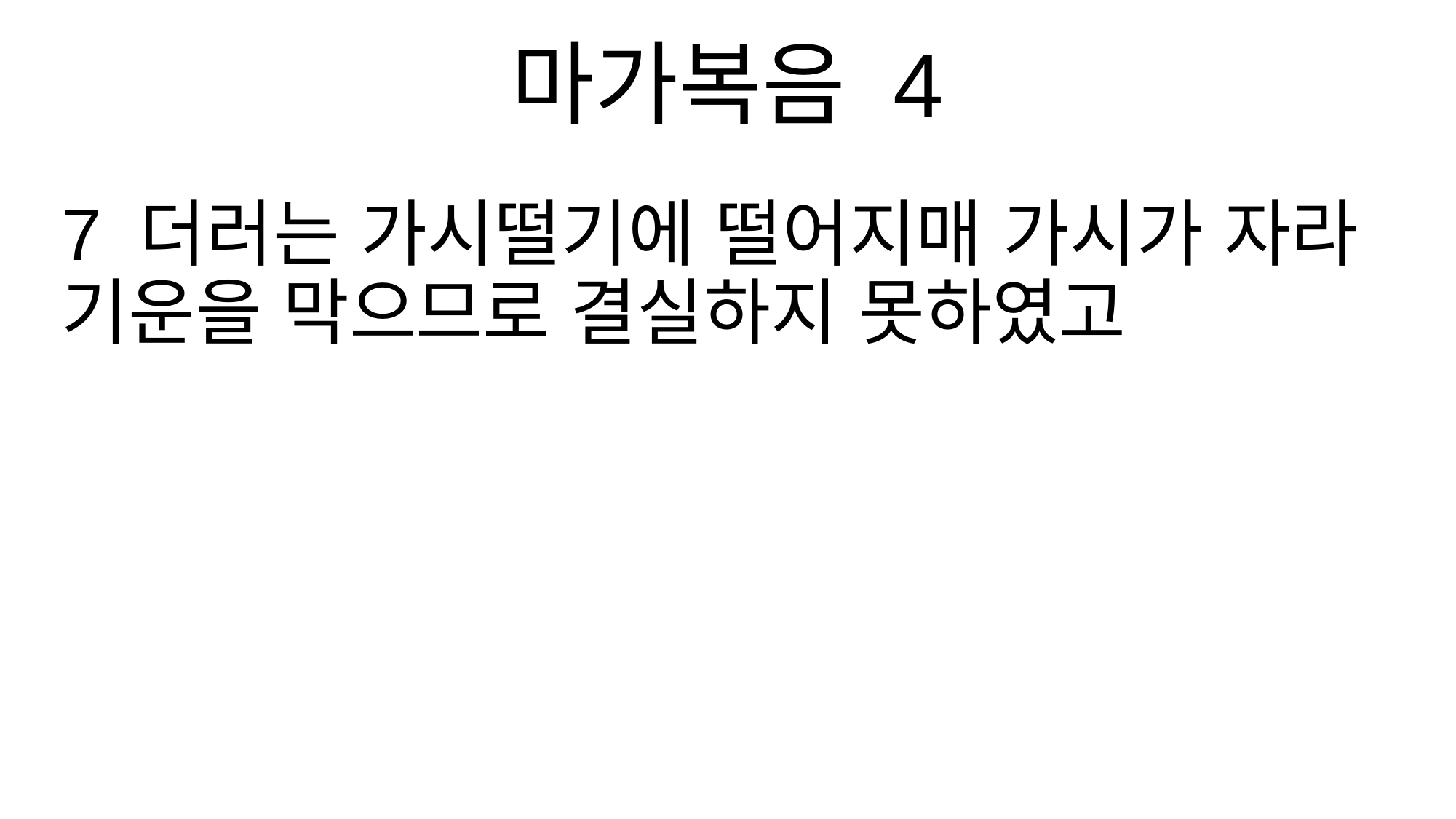

마가복음 4
7 더러는 가시떨기에 떨어지매 가시가 자라 기운을 막으므로 결실하지 못하였고